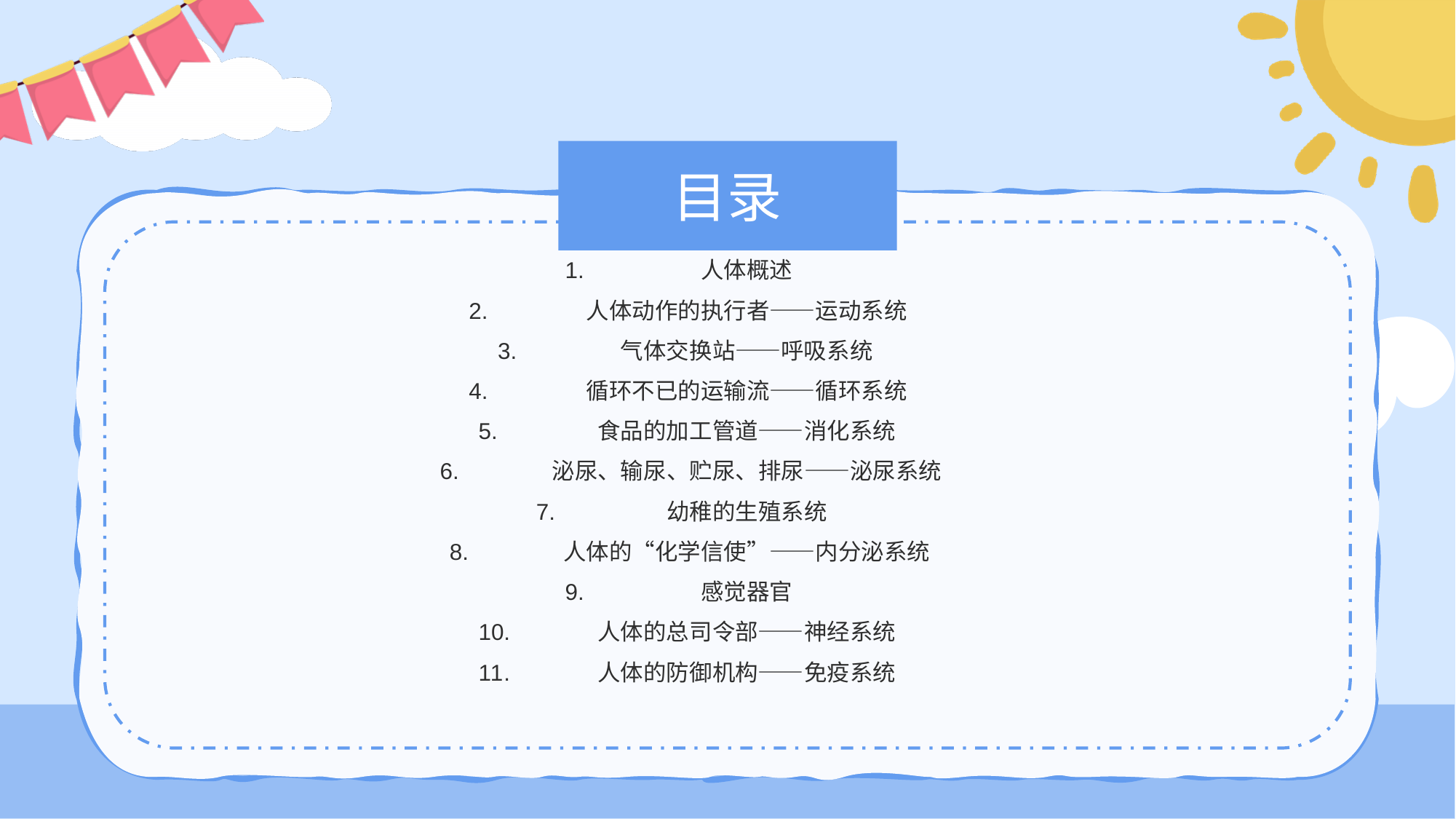

# 目录
人体概述
人体动作的执行者——运动系统
气体交换站——呼吸系统
循环不已的运输流——循环系统
食品的加工管道——消化系统
泌尿、输尿、贮尿、排尿——泌尿系统
幼稚的生殖系统
人体的“化学信使”——内分泌系统
感觉器官
人体的总司令部——神经系统
人体的防御机构——免疫系统